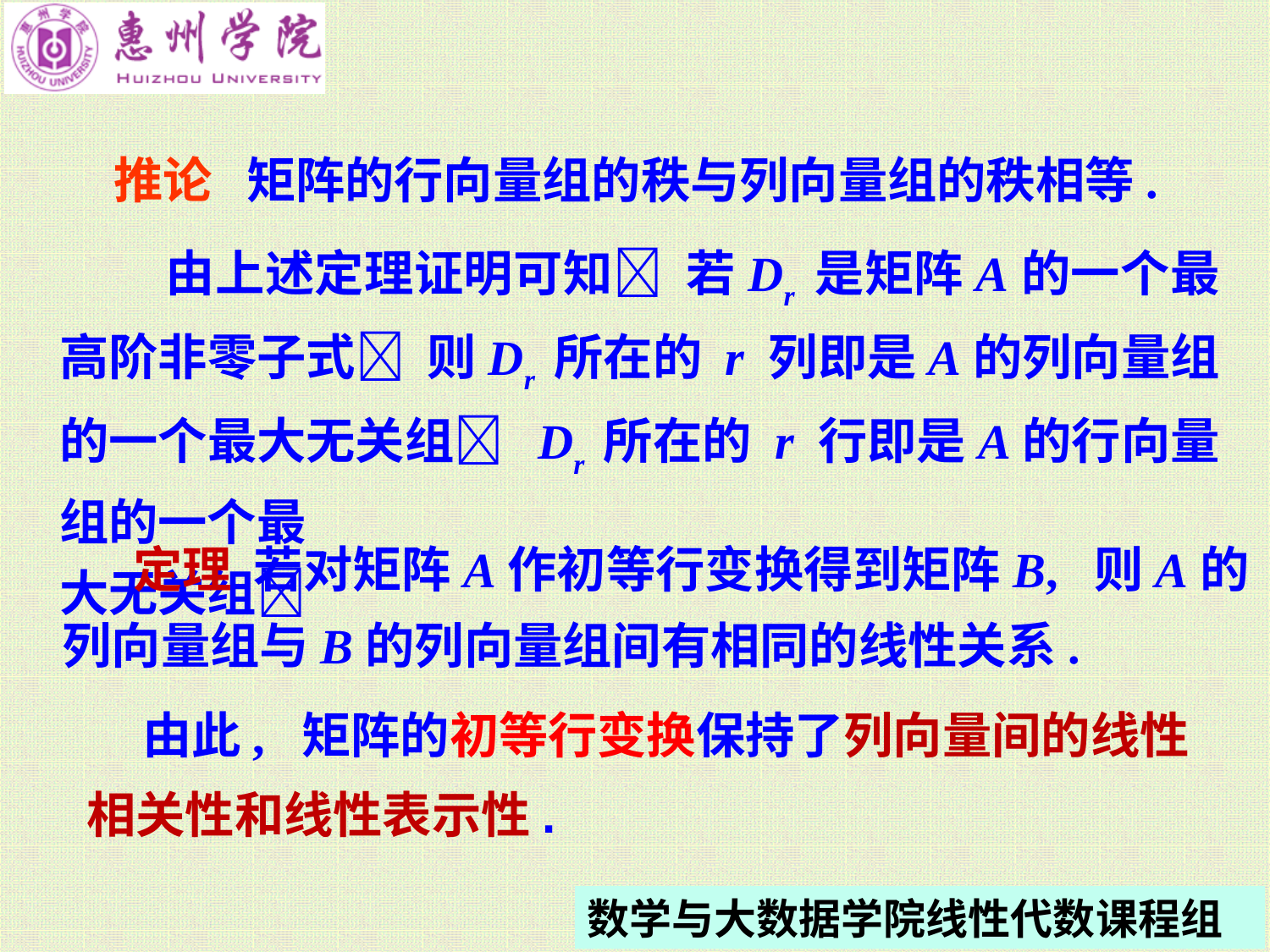

推论   矩阵的行向量组的秩与列向量组的秩相等.
        由上述定理证明可知,  若Dr 是矩阵A的一个最高阶非零子式,  则Dr 所在的 r 列即是A的列向量组的一个最大无关组,  Dr 所在的 r 行即是A的行向量组的一个最
大无关组.
定理  若对矩阵A作初等行变换得到矩阵B,  则A的
列向量组与B的列向量组间有相同的线性关系.
由此,  矩阵的初等行变换保持了列向量间的线性
相关性和线性表示性.